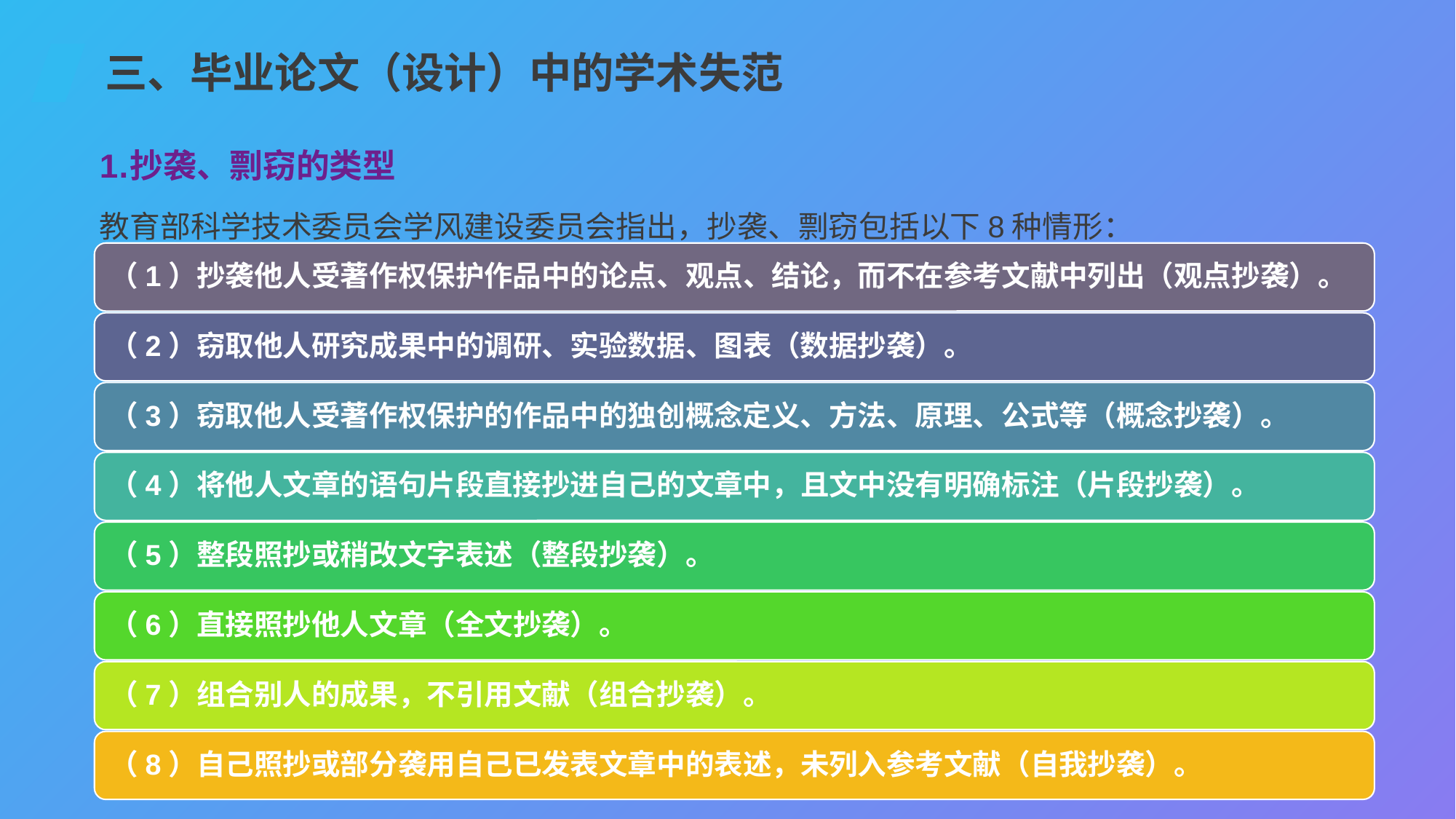

三、毕业论文（设计）中的学术失范

抄袭、剽窃的类型

教育部科学技术委员会学风建设委员会指出，抄袭、剽窃包括以下8种情形：
（1）抄袭他人受著作权保护作品中的论点、观点、结论，而不在参考文献中列出（观点抄袭）。
（2）窃取他人研究成果中的调研、实验数据、图表（数据抄袭）。
（3）窃取他人受著作权保护的作品中的独创概念定义、方法、原理、公式等（概念抄袭）。
（4）将他人文章的语句片段直接抄进自己的文章中，且文中没有明确标注（片段抄袭）。
（5）整段照抄或稍改文字表述（整段抄袭）。
（6）直接照抄他人文章（全文抄袭）。
（7）组合别人的成果，不引用文献（组合抄袭）。
（8）自己照抄或部分袭用自己已发表文章中的表述，未列入参考文献（自我抄袭）。